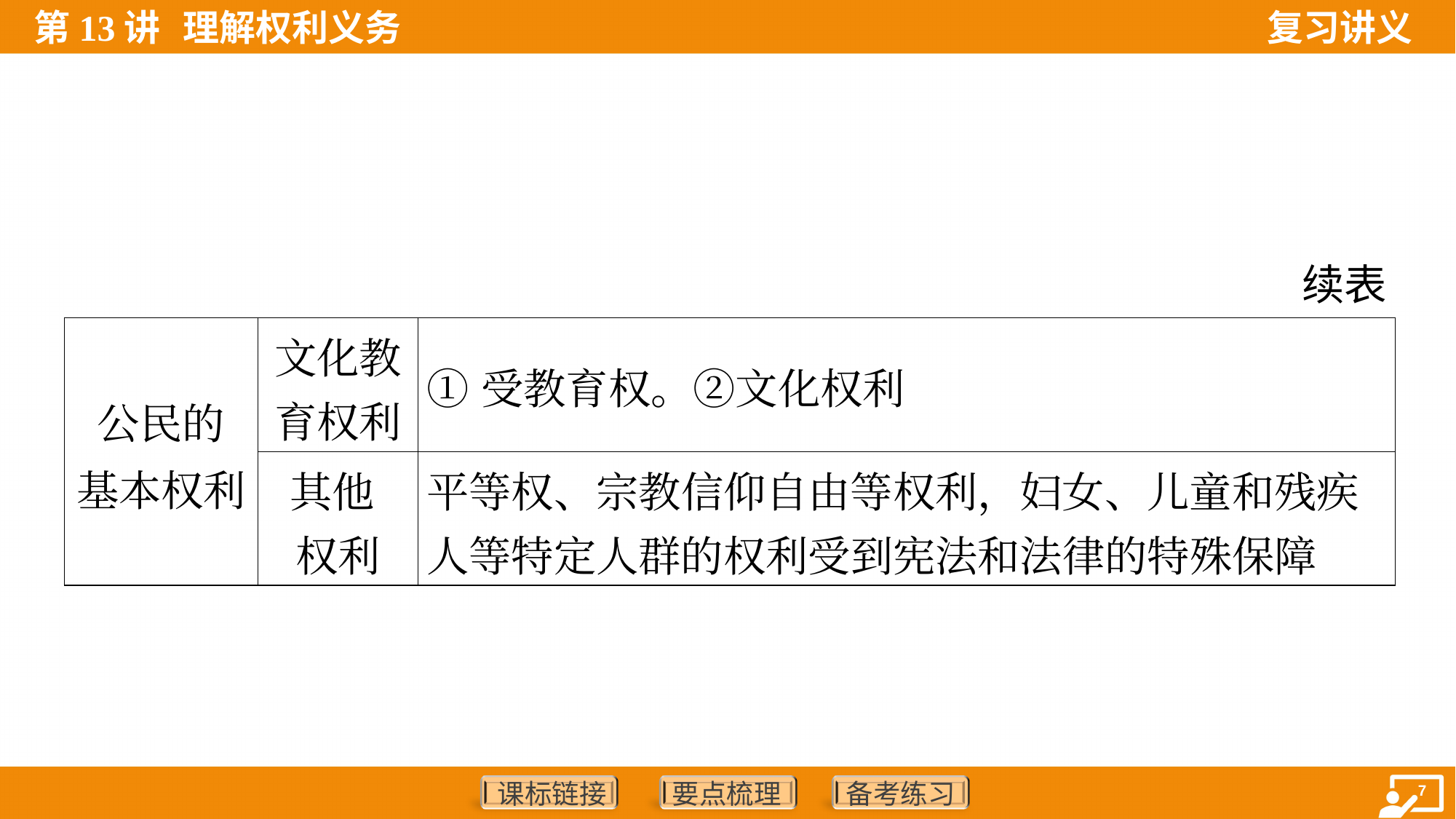

续表
| 公民的 基本权利 | 文化教 育权利 | ①受教育权。②文化权利 |
| --- | --- | --- |
|  | 其他 权利 | 平等权、宗教信仰自由等权利，妇女、儿童和残疾 人等特定人群的权利受到宪法和法律的特殊保障 |